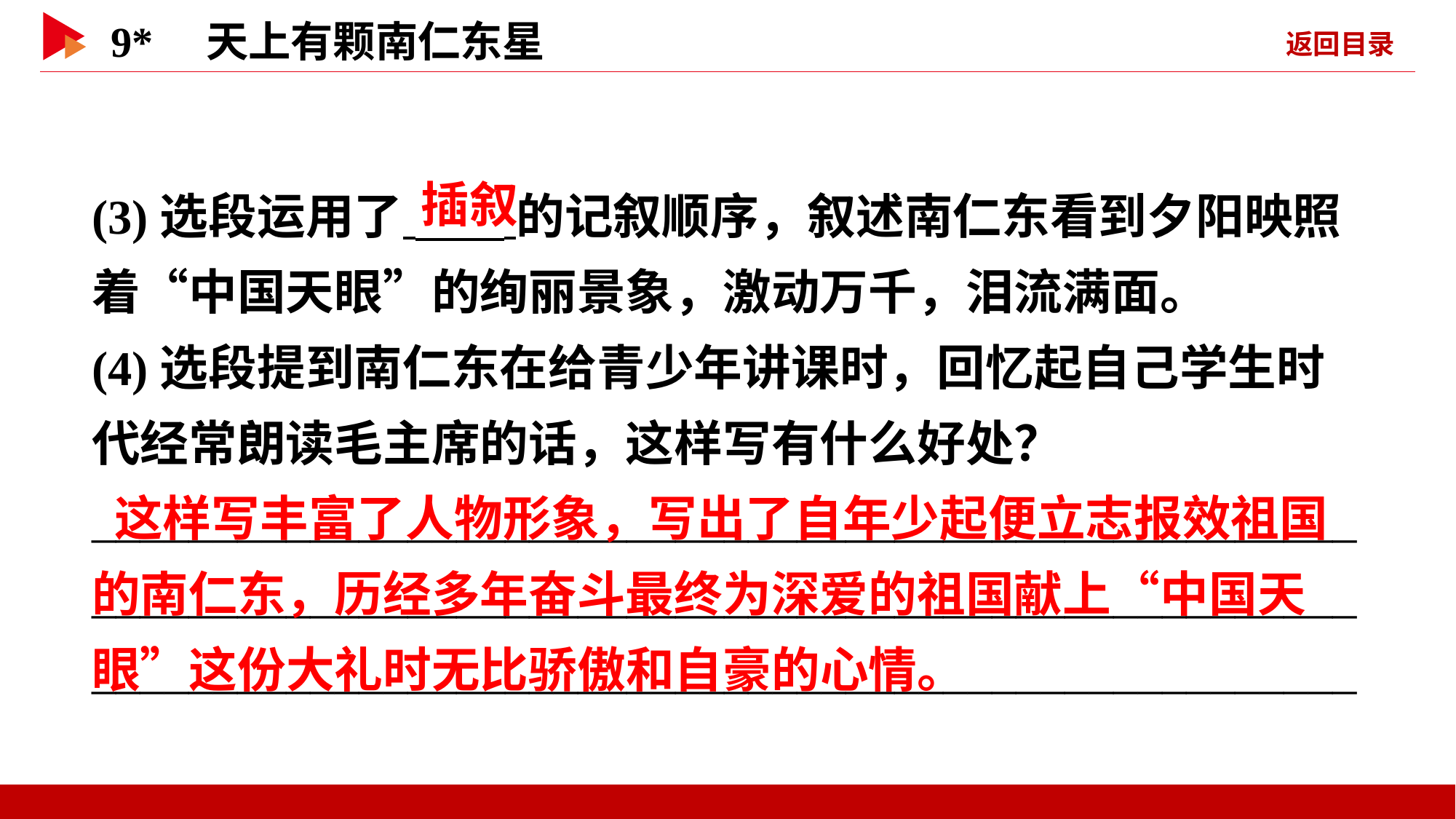

(3)选段运用了          的记叙顺序，叙述南仁东看到夕阳映照着“中国天眼”的绚丽景象，激动万千，泪流满面。
(4)选段提到南仁东在给青少年讲课时，回忆起自己学生时代经常朗读毛主席的话，这样写有什么好处？
____________________________________________________________________________________________________________________________________________________________
 插叙
 这样写丰富了人物形象，写出了自年少起便立志报效祖国的南仁东，历经多年奋斗最终为深爱的祖国献上“中国天眼”这份大礼时无比骄傲和自豪的心情。